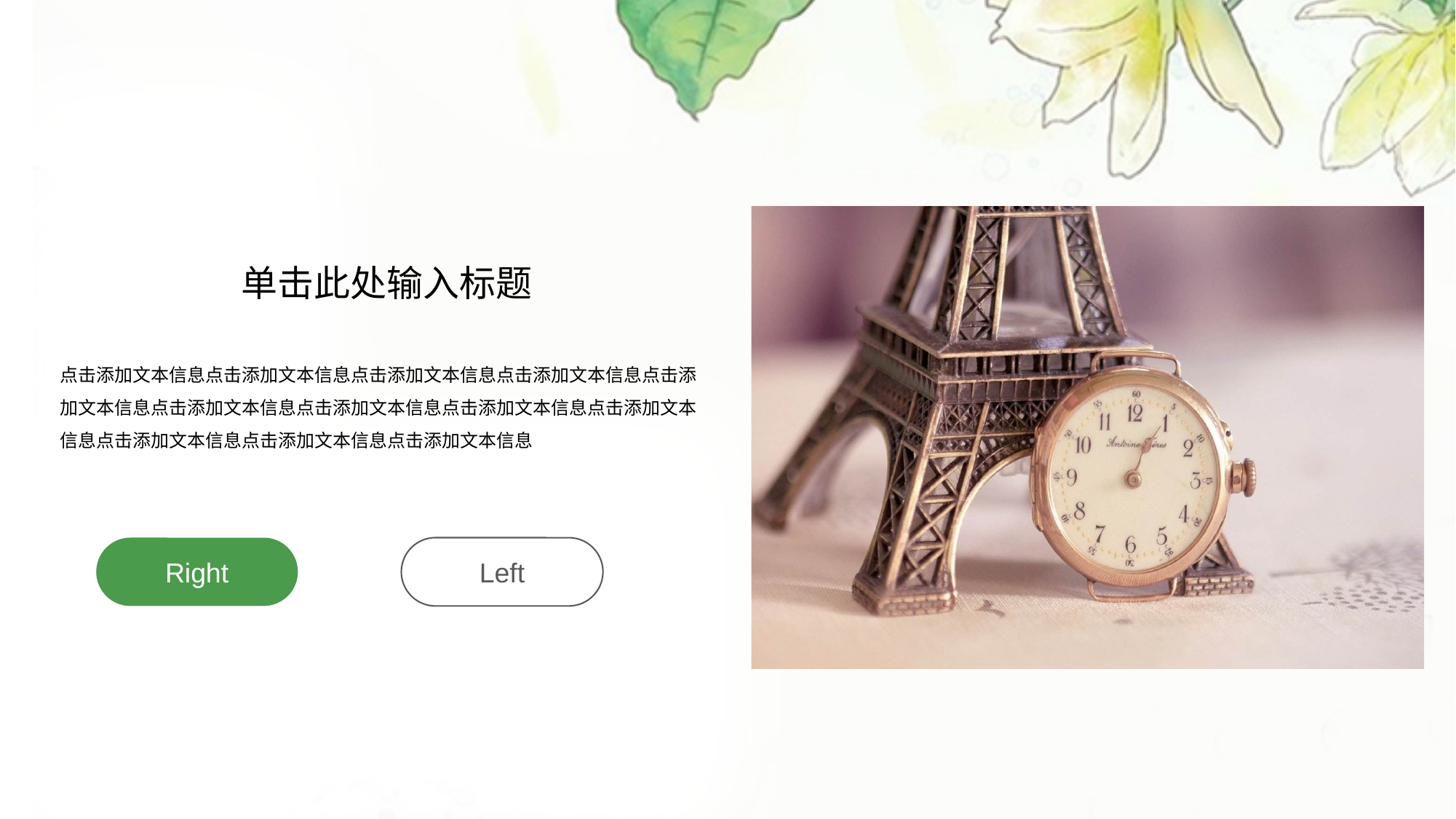

单击此处输入标题
点击添加文本信息点击添加文本信息点击添加文本信息点击添加文本信息点击添加文本信息点击添加文本信息点击添加文本信息点击添加文本信息点击添加文本信息点击添加文本信息点击添加文本信息点击添加文本信息

Right
Left